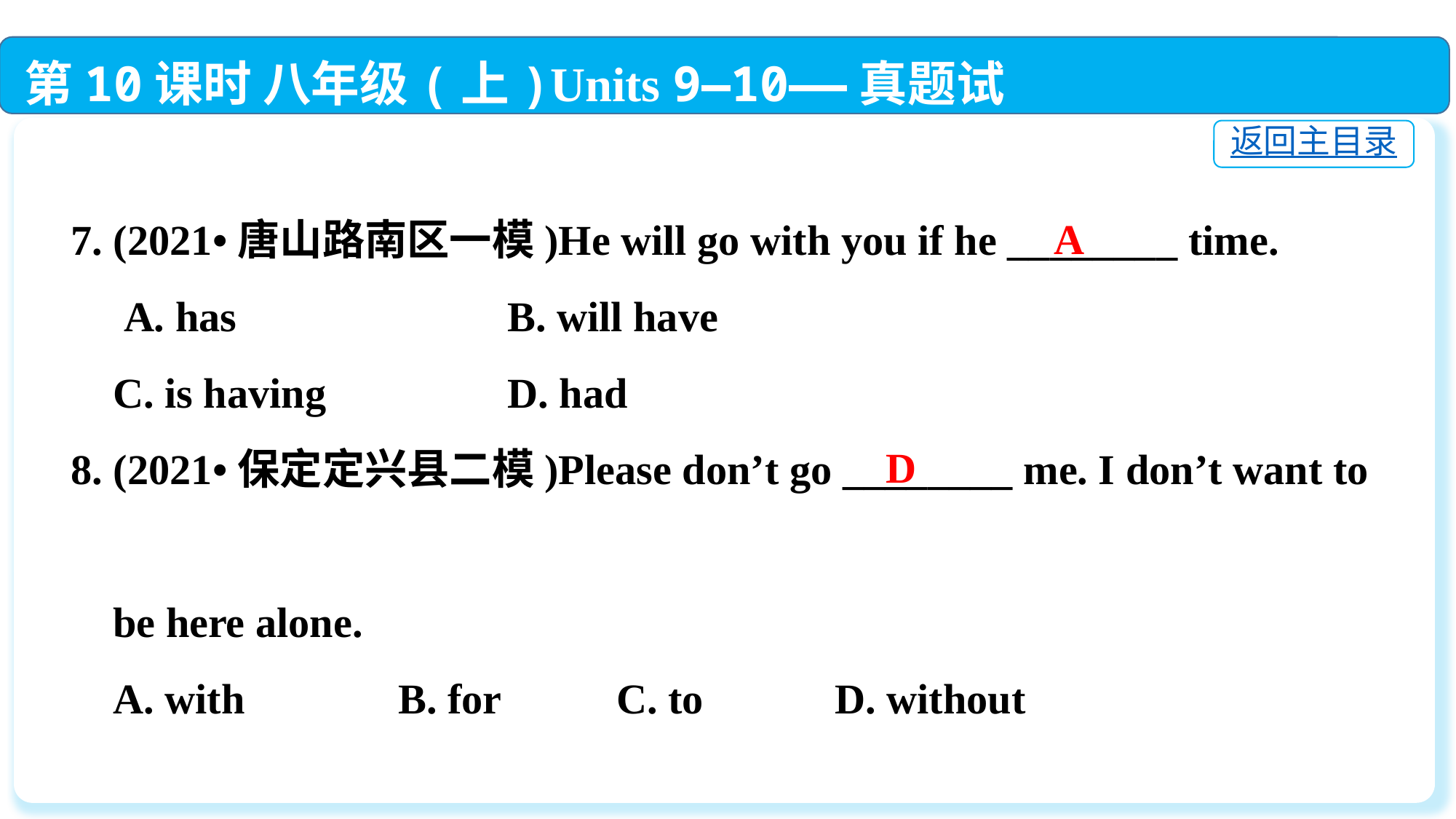

第10课时 八年级(上)Units 9—10——真题试做

返回主目录
7. (2021•唐山路南区一模)He will go with you if he ________ time.
     A. has			B. will have
    C. is having		D. had
8. (2021•保定定兴县二模)Please don’t go ________ me. I don’t want to
    be here alone.
    A. with		B. for		C. to		D. without
A
D